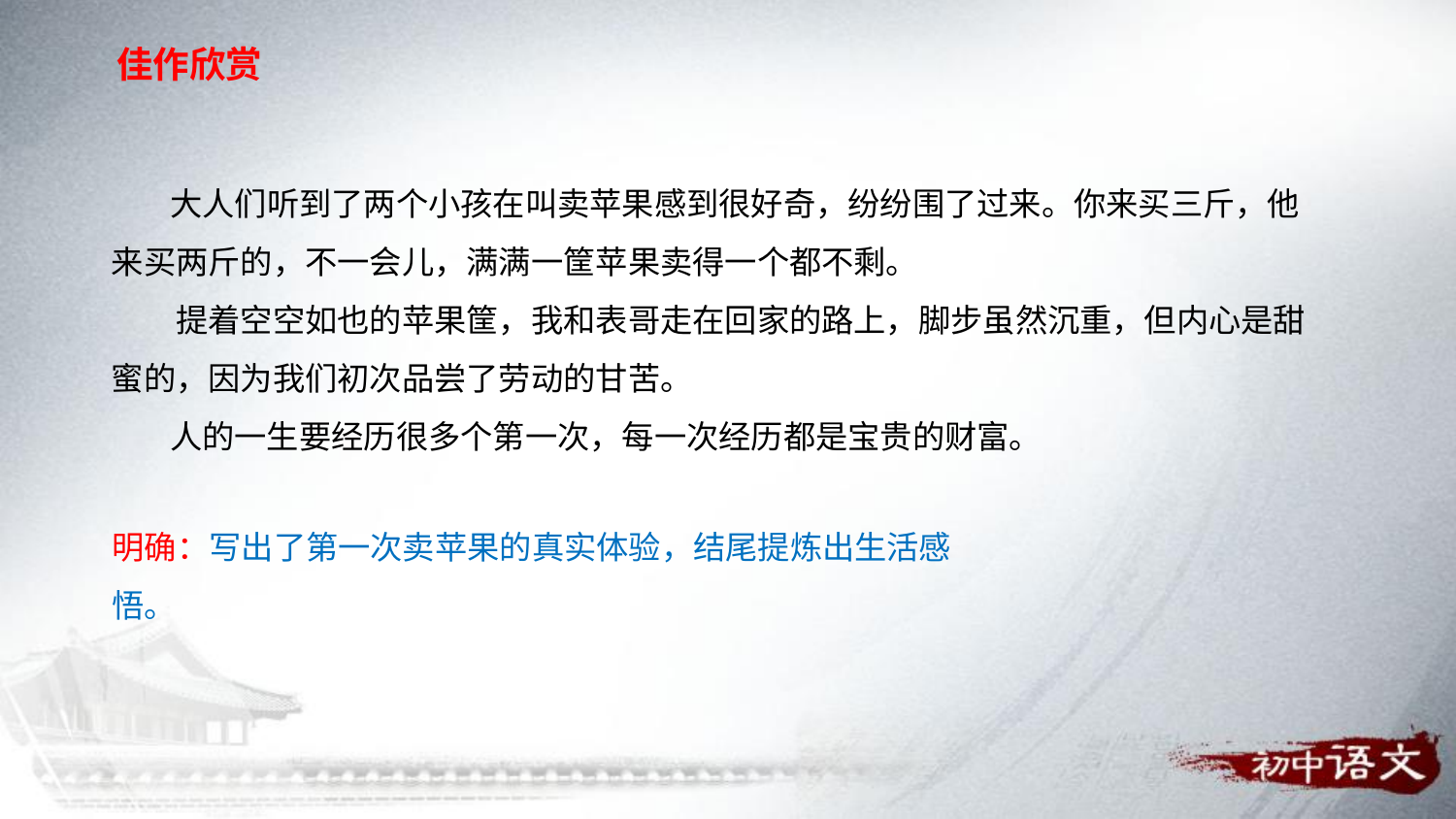

佳作欣赏
       大人们听到了两个小孩在叫卖苹果感到很好奇，纷纷围了过来。你来买三斤，他来买两斤的，不一会儿，满满一筐苹果卖得一个都不剩。
　　提着空空如也的苹果筐，我和表哥走在回家的路上，脚步虽然沉重，但内心是甜蜜的，因为我们初次品尝了劳动的甘苦。
       人的一生要经历很多个第一次，每一次经历都是宝贵的财富。
明确：写出了第一次卖苹果的真实体验，结尾提炼出生活感悟。